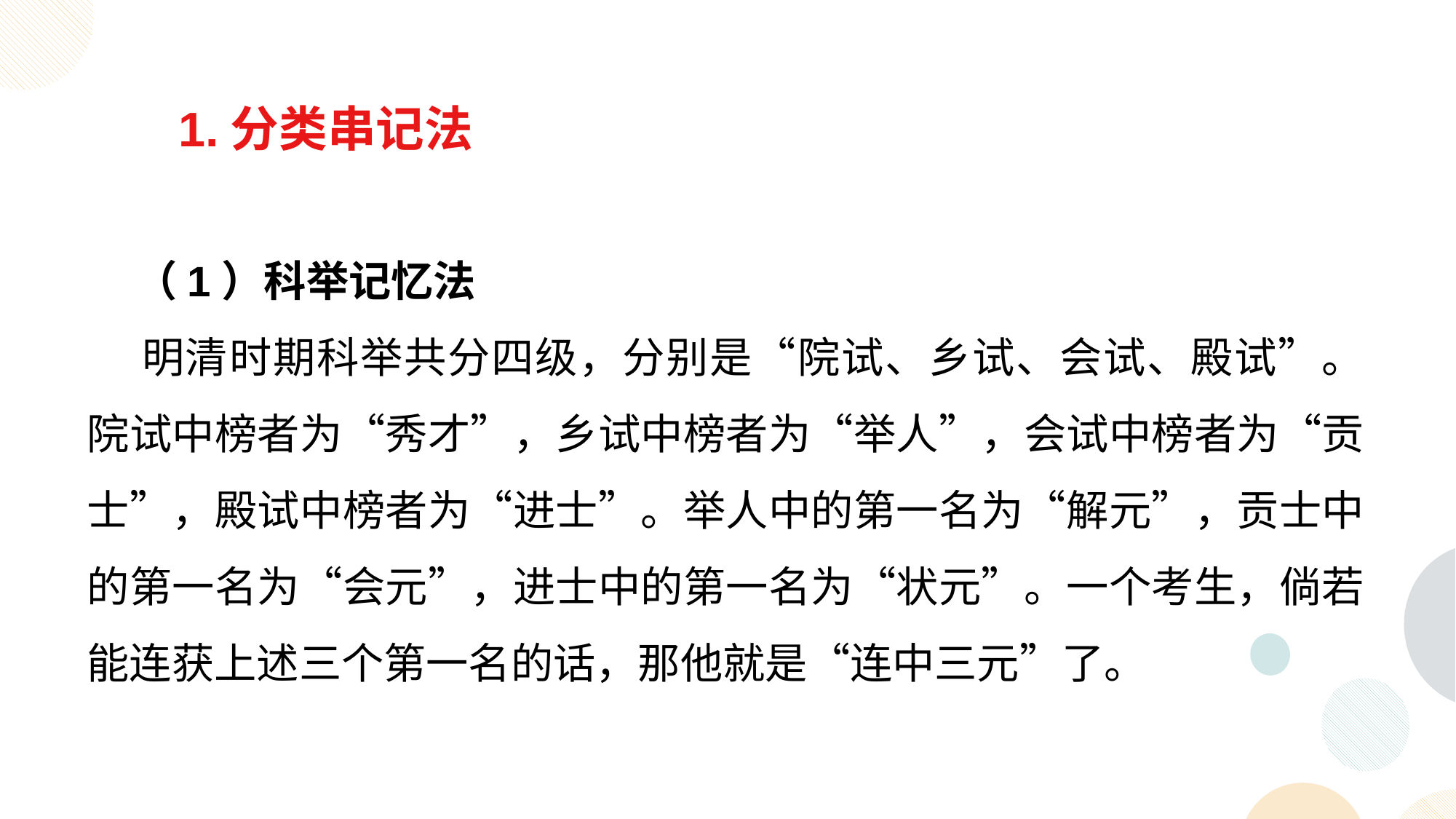

1.分类串记法
    （1）科举记忆法
    明清时期科举共分四级，分别是“院试、乡试、会试、殿试”。院试中榜者为“秀才”，乡试中榜者为“举人”，会试中榜者为“贡士”，殿试中榜者为“进士”。举人中的第一名为“解元”，贡士中的第一名为“会元”，进士中的第一名为“状元”。一个考生，倘若能连获上述三个第一名的话，那他就是“连中三元”了。